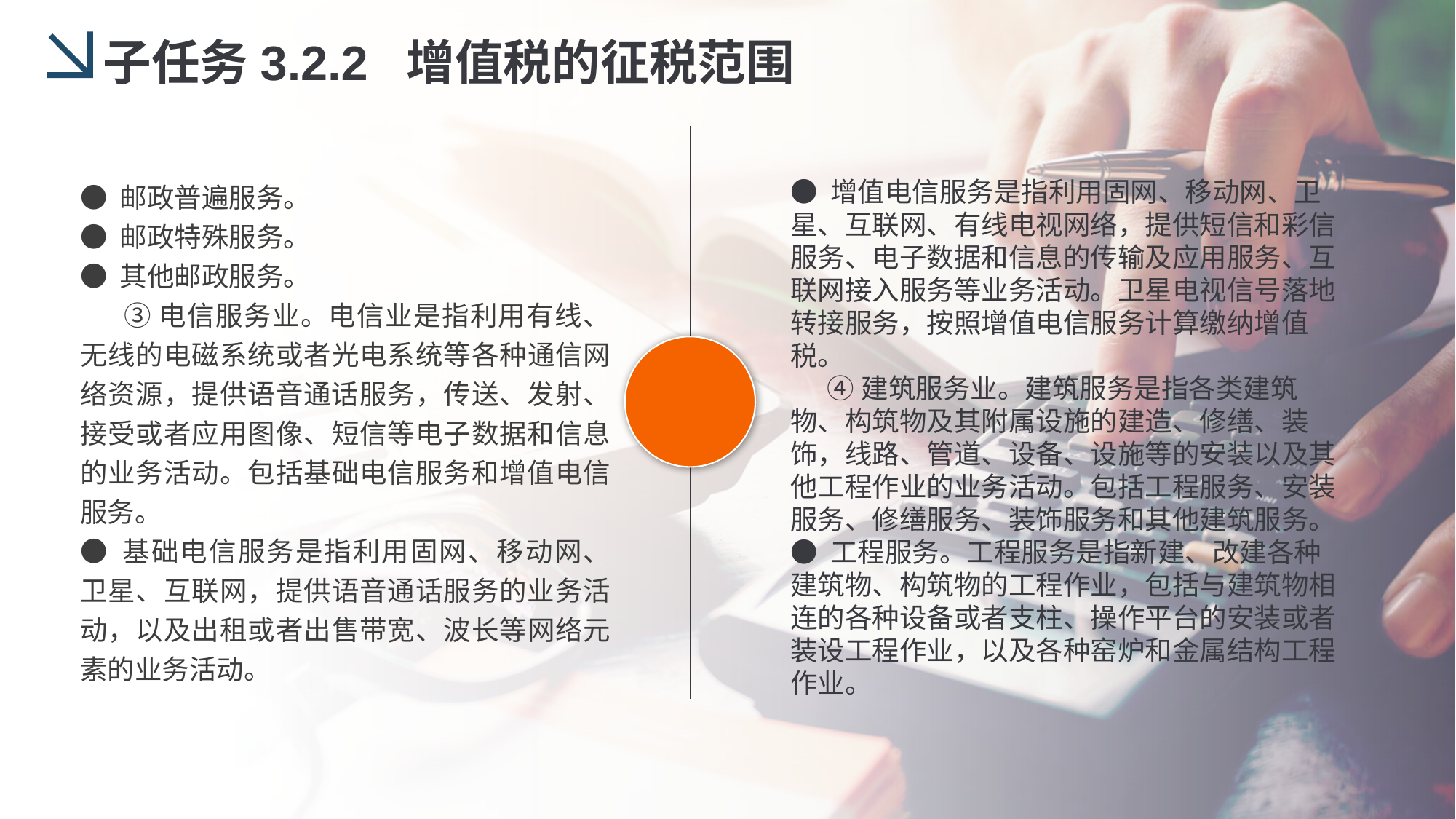

子任务3.2.2  增值税的征税范围

● 邮政普遍服务。
● 邮政特殊服务。
● 其他邮政服务。
      ③电信服务业。电信业是指利用有线、无线的电磁系统或者光电系统等各种通信网络资源，提供语音通话服务，传送、发射、接受或者应用图像、短信等电子数据和信息的业务活动。包括基础电信服务和增值电信服务。
● 基础电信服务是指利用固网、移动网、卫星、互联网，提供语音通话服务的业务活动，以及出租或者出售带宽、波长等网络元素的业务活动。
● 增值电信服务是指利用固网、移动网、卫星、互联网、有线电视网络，提供短信和彩信服务、电子数据和信息的传输及应用服务、互联网接入服务等业务活动。卫星电视信号落地转接服务，按照增值电信服务计算缴纳增值税。
      ④建筑服务业。建筑服务是指各类建筑物、构筑物及其附属设施的建造、修缮、装饰，线路、管道、设备、设施等的安装以及其他工程作业的业务活动。包括工程服务、安装服务、修缮服务、装饰服务和其他建筑服务。
● 工程服务。工程服务是指新建、改建各种建筑物、构筑物的工程作业，包括与建筑物相连的各种设备或者支柱、操作平台的安装或者装设工程作业，以及各种窑炉和金属结构工程作业。